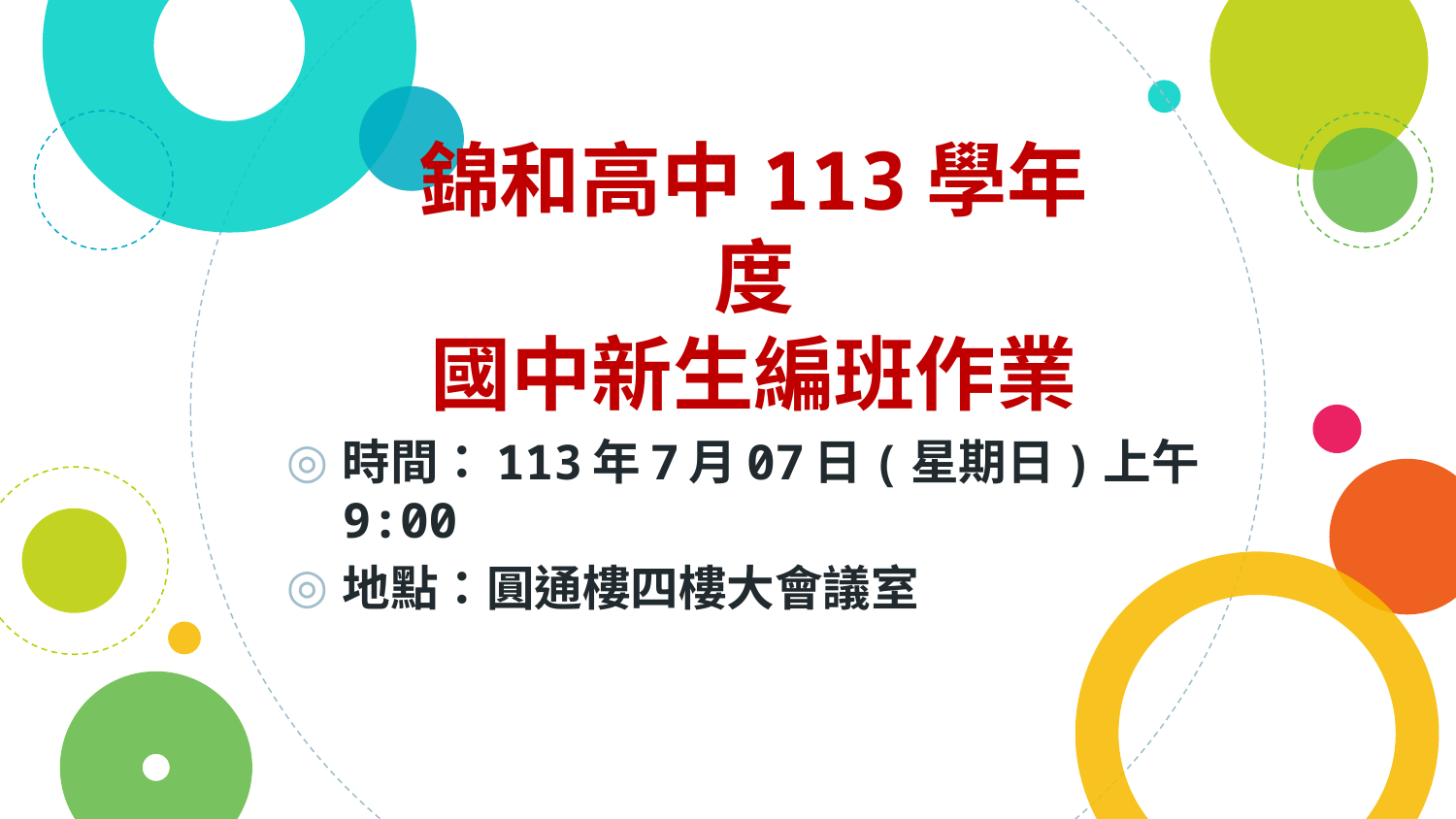

# 錦和高中113學年度 國中新生編班作業
時間：113年7月07日(星期日)上午9:00
地點：圓通樓四樓大會議室